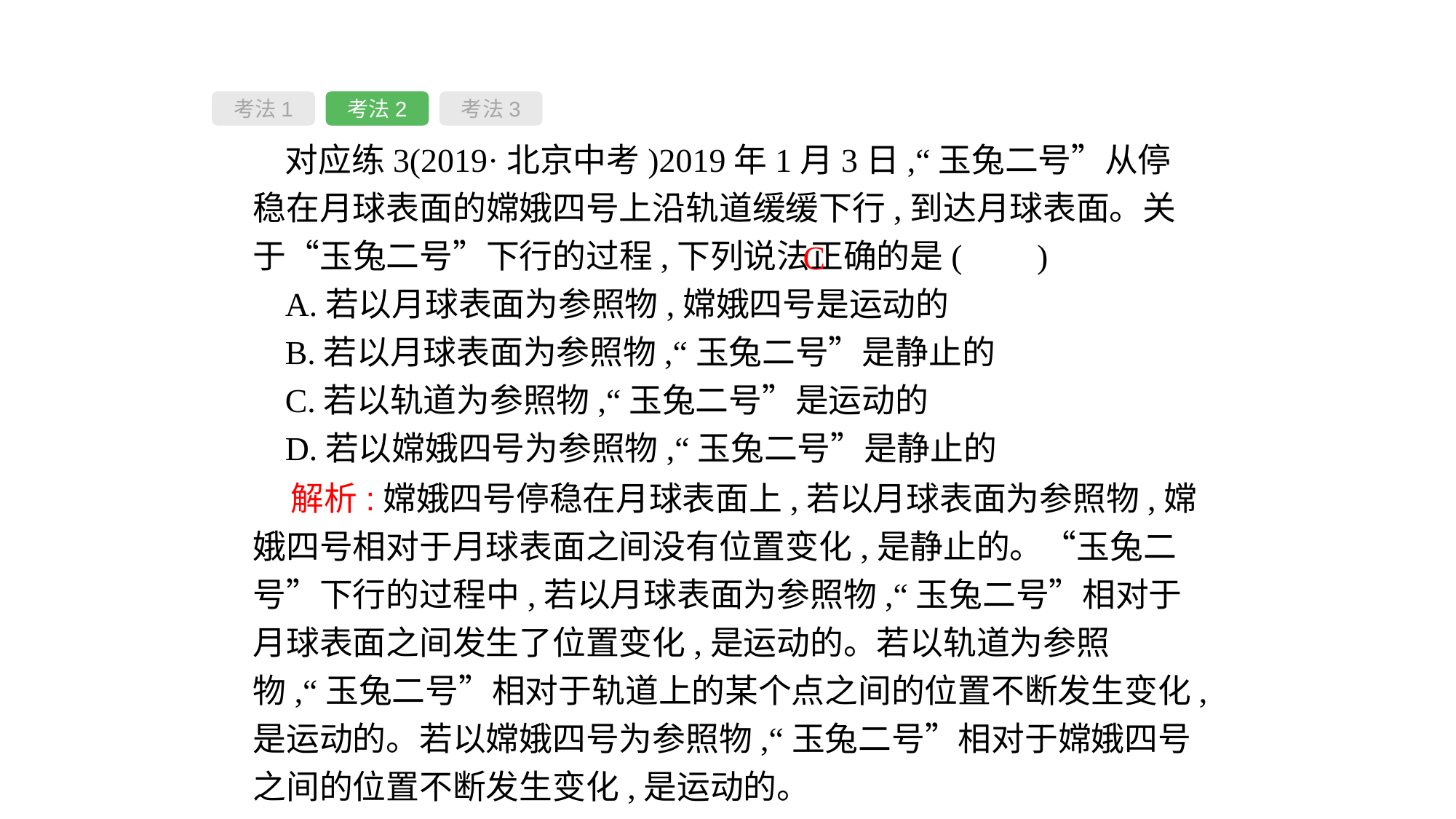

考法1
考法2
考法3
对应练3(2019·北京中考)2019年1月3日,“玉兔二号”从停稳在月球表面的嫦娥四号上沿轨道缓缓下行,到达月球表面。关于“玉兔二号”下行的过程,下列说法正确的是(   　)
A.若以月球表面为参照物,嫦娥四号是运动的
B.若以月球表面为参照物,“玉兔二号”是静止的
C.若以轨道为参照物,“玉兔二号”是运动的
D.若以嫦娥四号为参照物,“玉兔二号”是静止的
C
    解析:嫦娥四号停稳在月球表面上,若以月球表面为参照物,嫦娥四号相对于月球表面之间没有位置变化,是静止的。“玉兔二号”下行的过程中,若以月球表面为参照物,“玉兔二号”相对于月球表面之间发生了位置变化,是运动的。若以轨道为参照物,“玉兔二号”相对于轨道上的某个点之间的位置不断发生变化,是运动的。若以嫦娥四号为参照物,“玉兔二号”相对于嫦娥四号之间的位置不断发生变化,是运动的。